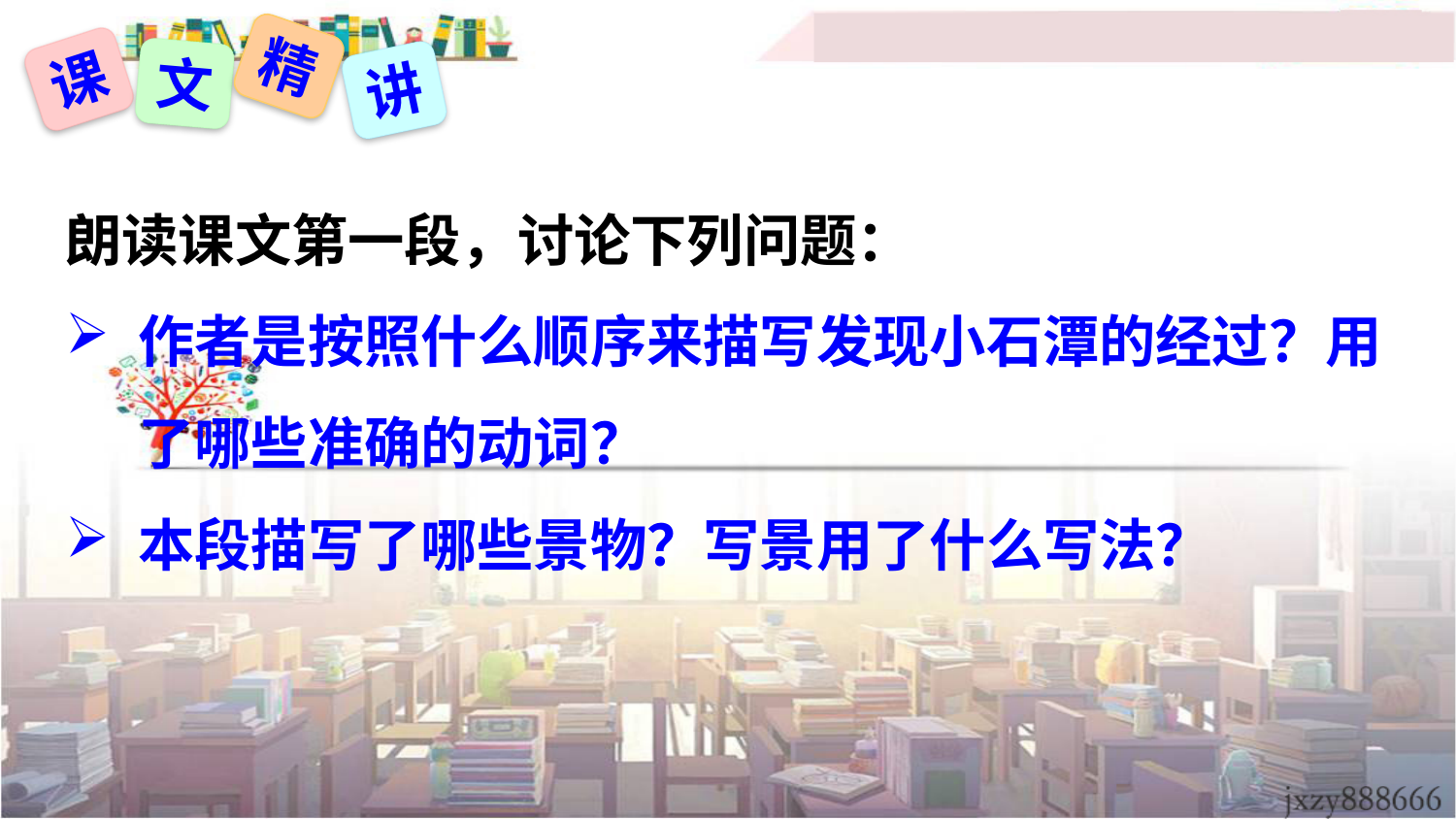

精
课
文
讲
朗读课文第一段，讨论下列问题：
作者是按照什么顺序来描写发现小石潭的经过？用了哪些准确的动词？
本段描写了哪些景物？写景用了什么写法？